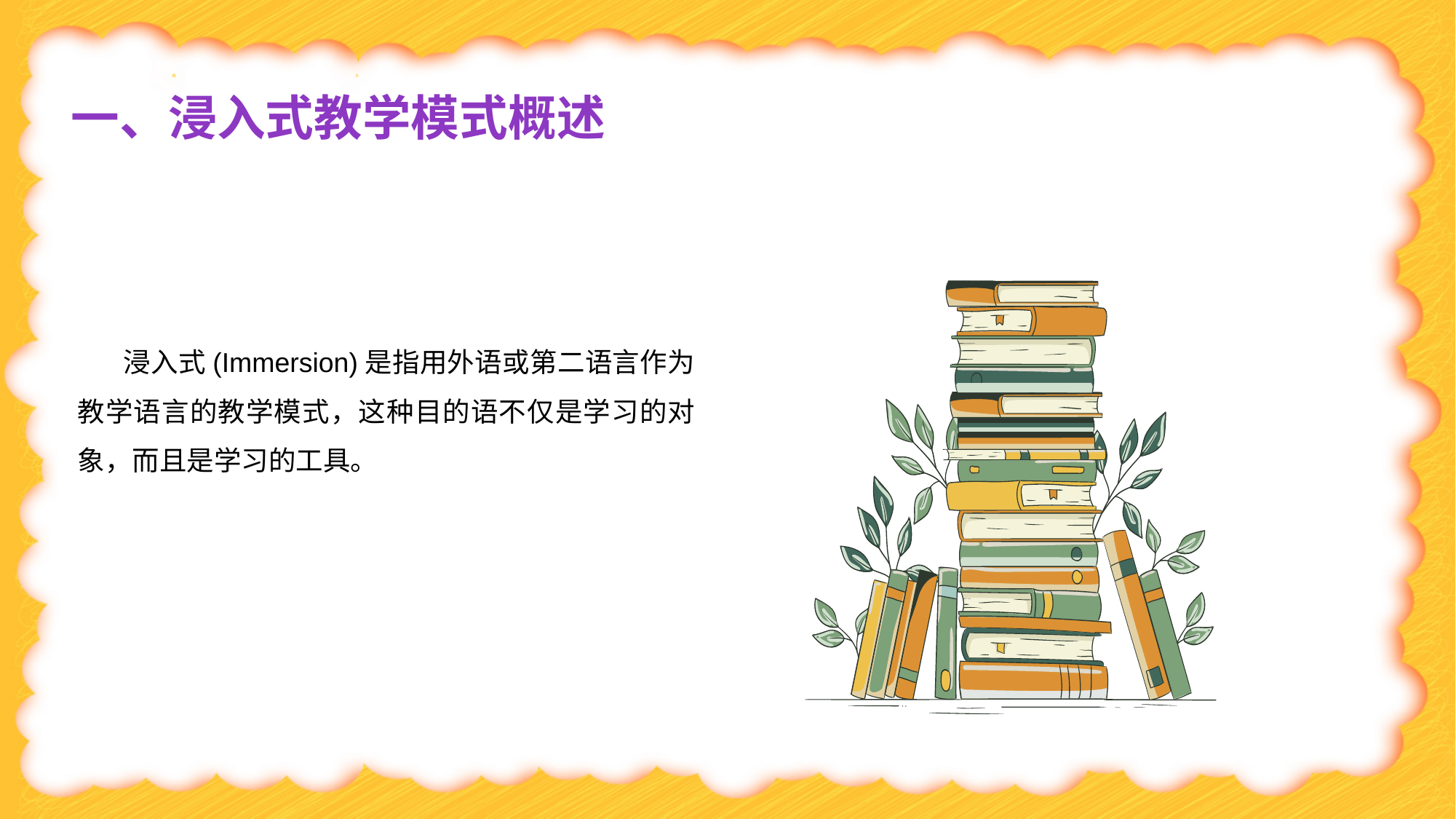

一、浸入式教学模式概述

      浸入式(Immersion)是指用外语或第二语言作为教学语言的教学模式，这种目的语不仅是学习的对象，而且是学习的工具。